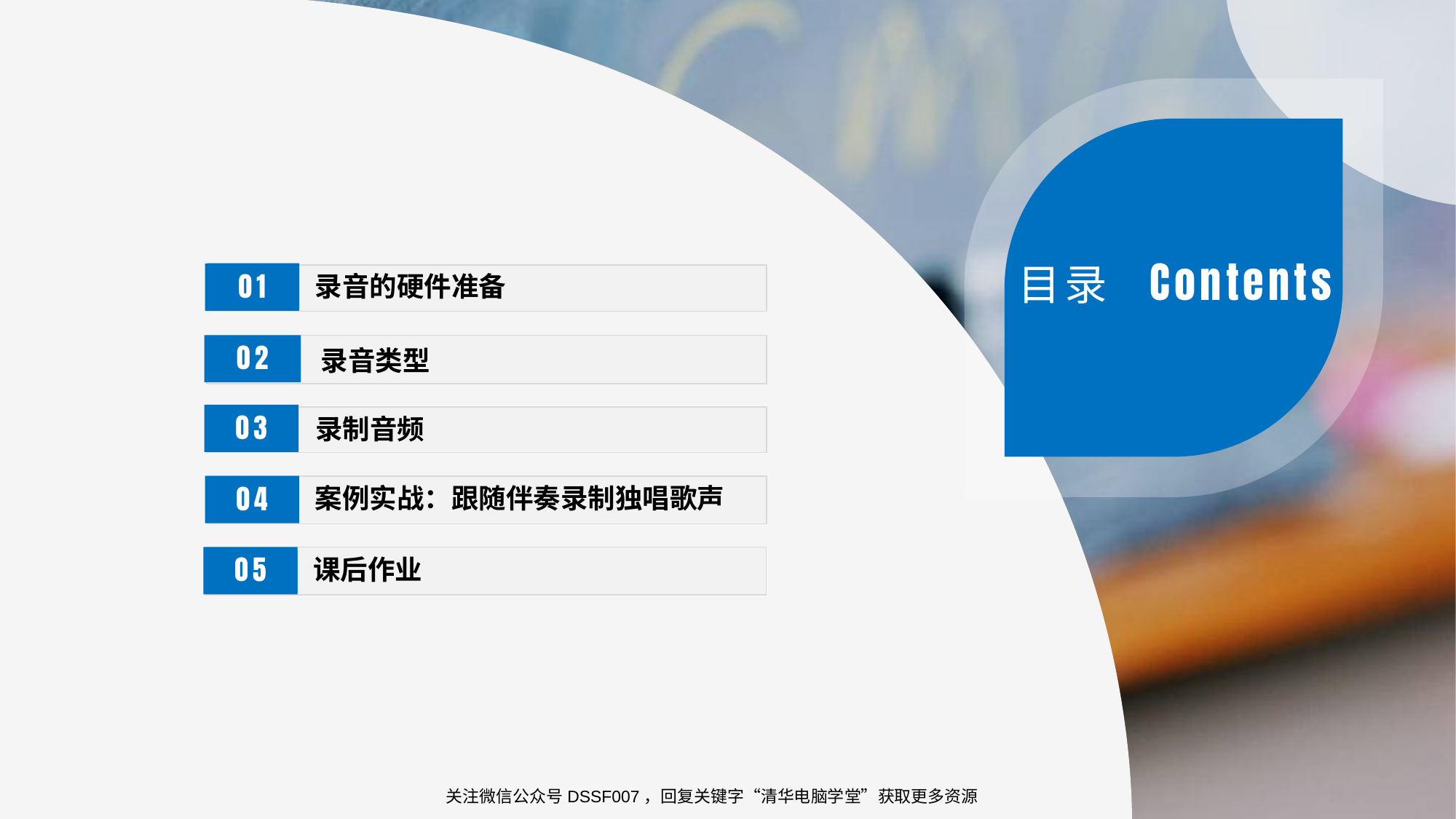

目录  Contents

01
录音的硬件准备

02

 录音类型
03

录制音频

案例实战：跟随伴奏录制独唱歌声
04

课后作业
05